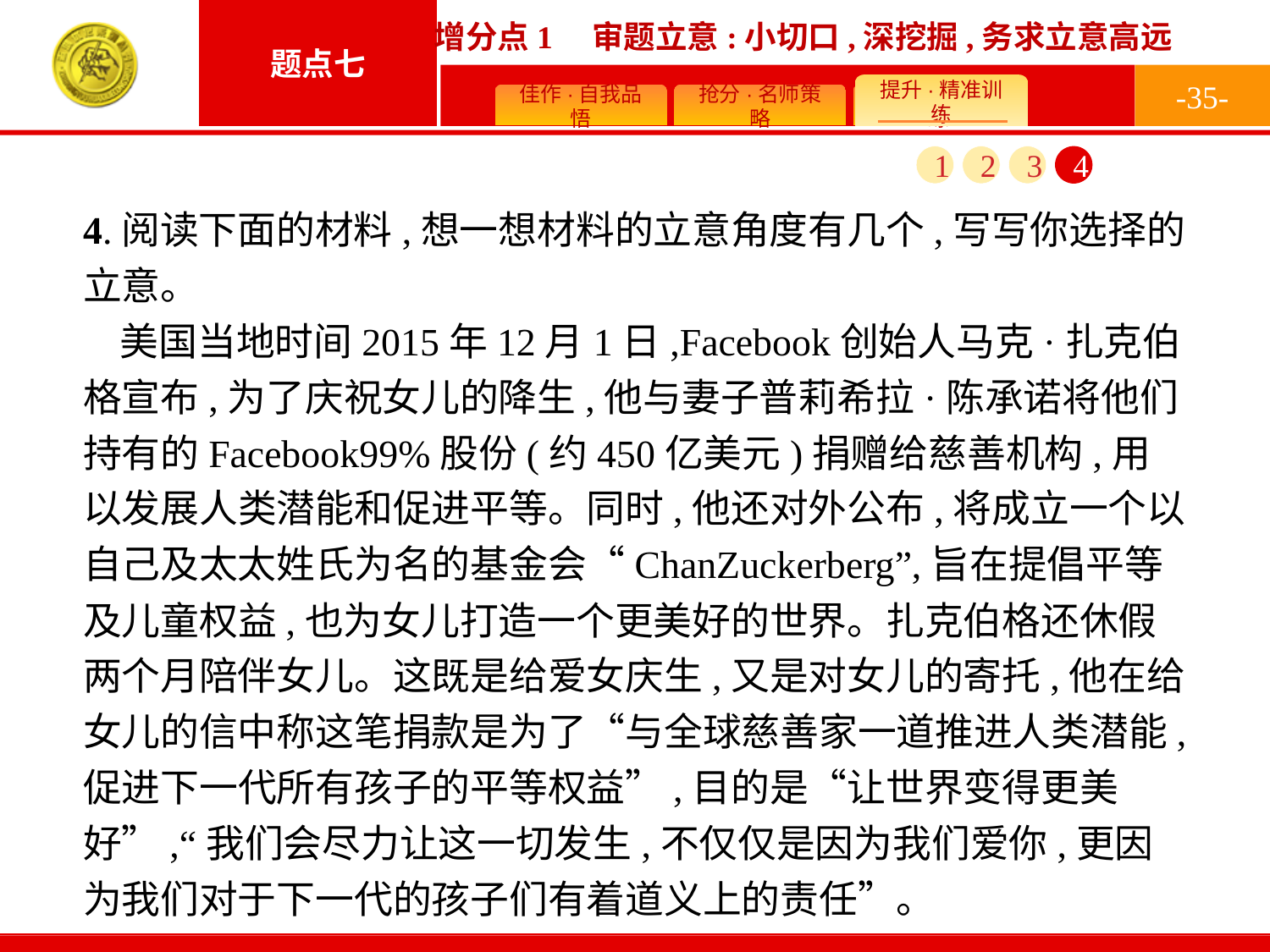

-35-
1
2
3
4
4.阅读下面的材料,想一想材料的立意角度有几个,写写你选择的立意。
美国当地时间2015年12月1日,Facebook创始人马克·扎克伯格宣布,为了庆祝女儿的降生,他与妻子普莉希拉·陈承诺将他们持有的Facebook99%股份(约450亿美元)捐赠给慈善机构,用以发展人类潜能和促进平等。同时,他还对外公布,将成立一个以自己及太太姓氏为名的基金会“ChanZuckerberg”,旨在提倡平等及儿童权益,也为女儿打造一个更美好的世界。扎克伯格还休假两个月陪伴女儿。这既是给爱女庆生,又是对女儿的寄托,他在给女儿的信中称这笔捐款是为了“与全球慈善家一道推进人类潜能,促进下一代所有孩子的平等权益”,目的是“让世界变得更美好”,“我们会尽力让这一切发生,不仅仅是因为我们爱你,更因为我们对于下一代的孩子们有着道义上的责任”。